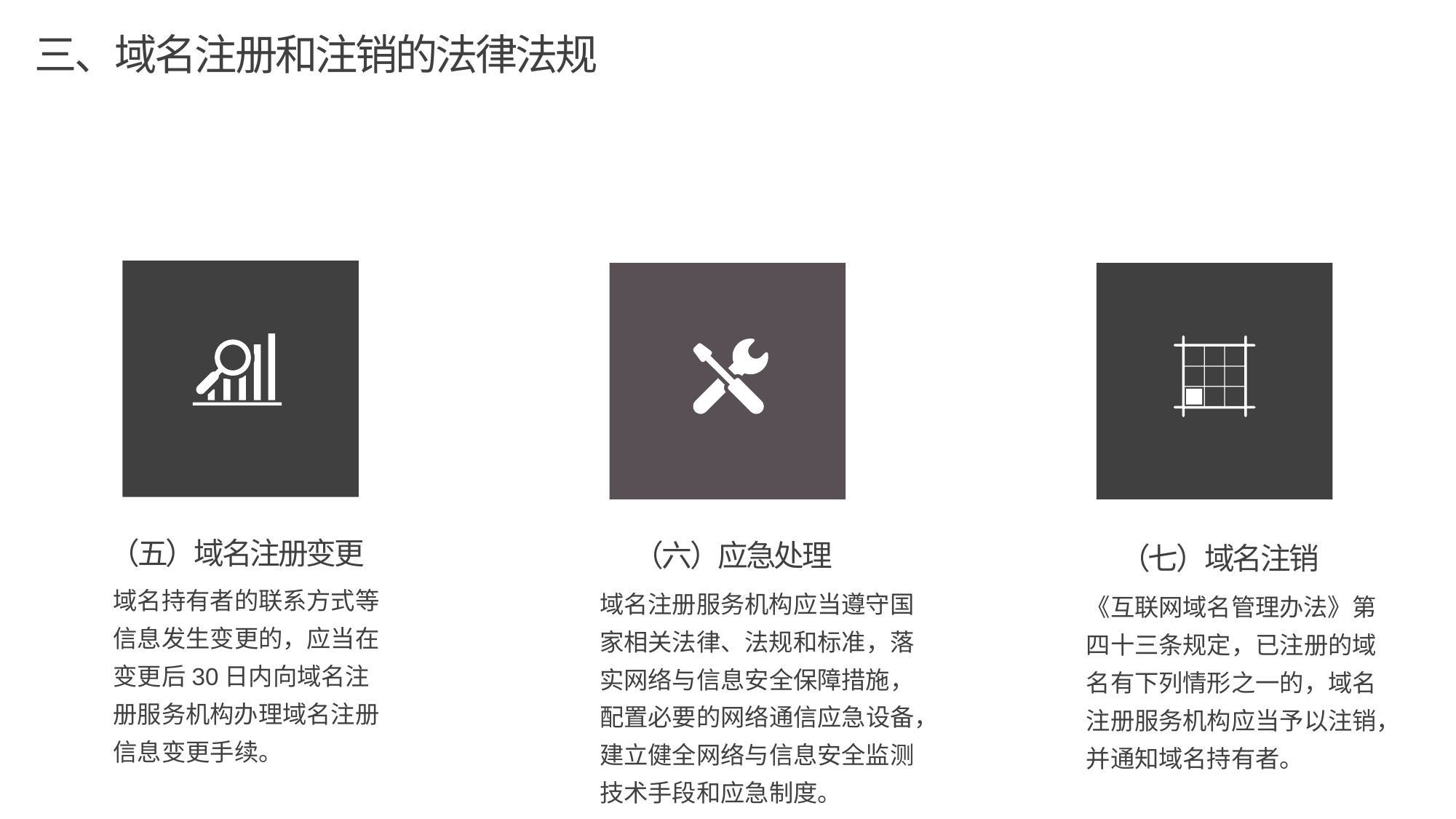

三、域名注册和注销的法律法规

（五）域名注册变更
（六）应急处理
（七）域名注销
域名持有者的联系方式等信息发生变更的，应当在变更后30日内向域名注册服务机构办理域名注册信息变更手续。
域名注册服务机构应当遵守国家相关法律、法规和标准，落实网络与信息安全保障措施，配置必要的网络通信应急设备，建立健全网络与信息安全监测技术手段和应急制度。
《互联网域名管理办法》第四十三条规定，已注册的域名有下列情形之一的，域名注册服务机构应当予以注销，并通知域名持有者。